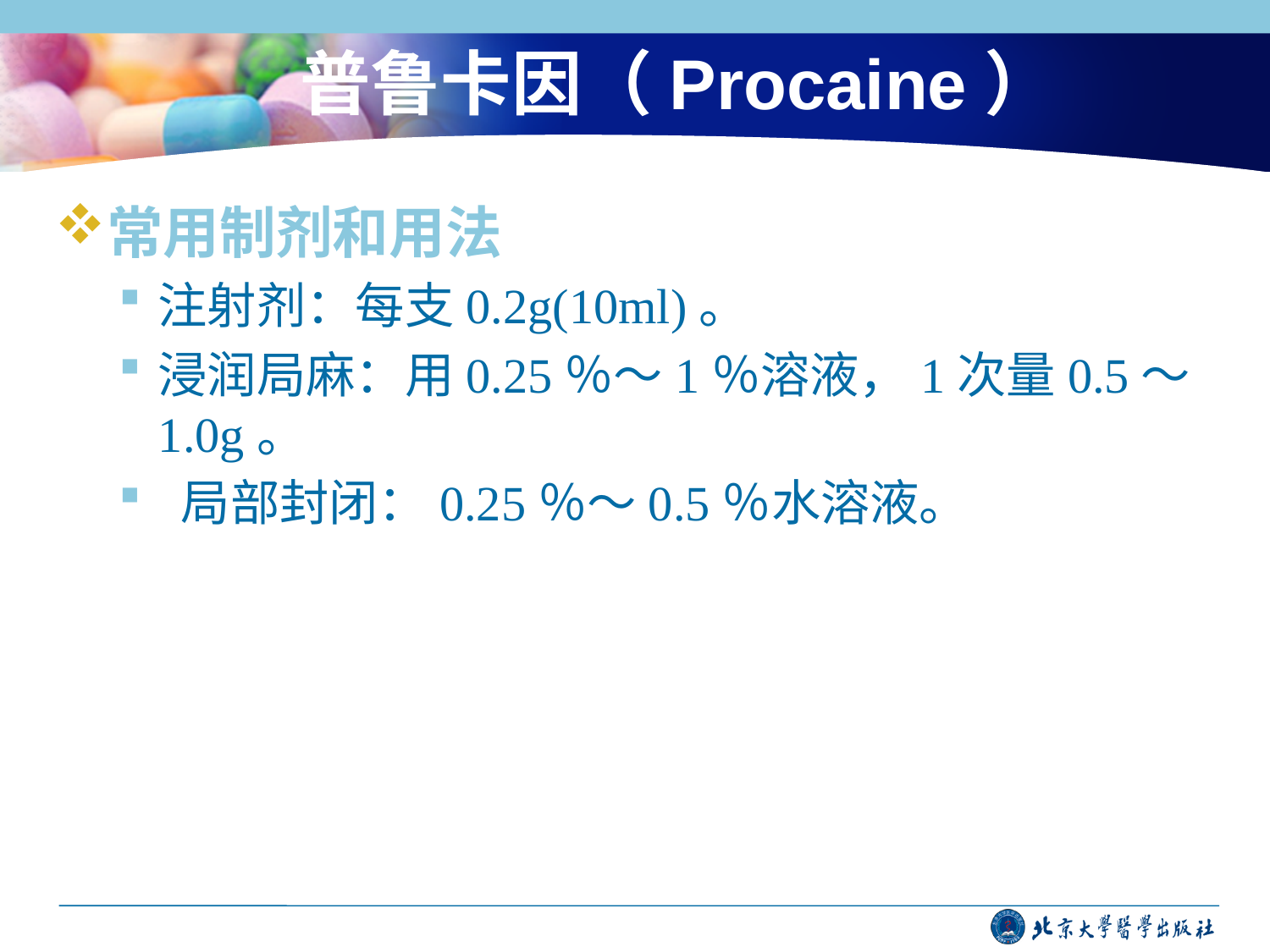

# 普鲁卡因（Procaine）
常用制剂和用法
注射剂：每支0.2g(10ml)。
浸润局麻：用0.25％～1％溶液，1次量0.5～1.0g。
 局部封闭：0.25％～0.5％水溶液。